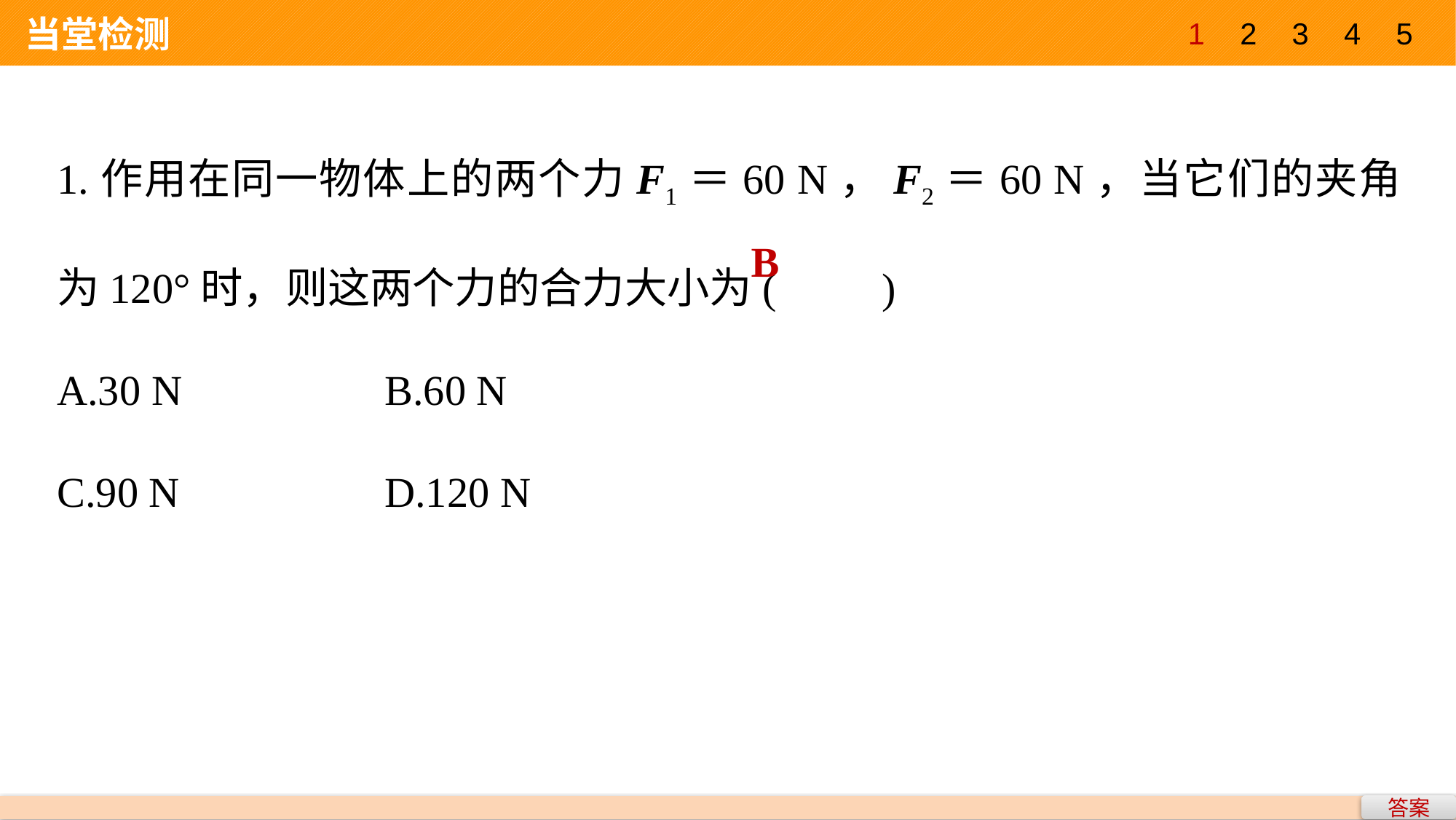

1
2
3
4
5
  当堂检测
1.作用在同一物体上的两个力F1＝60 N，F2＝60 N，当它们的夹角为120°时，则这两个力的合力大小为(　　)
A.30 N       		B.60 N
C.90 N      		D.120 N
B
答案